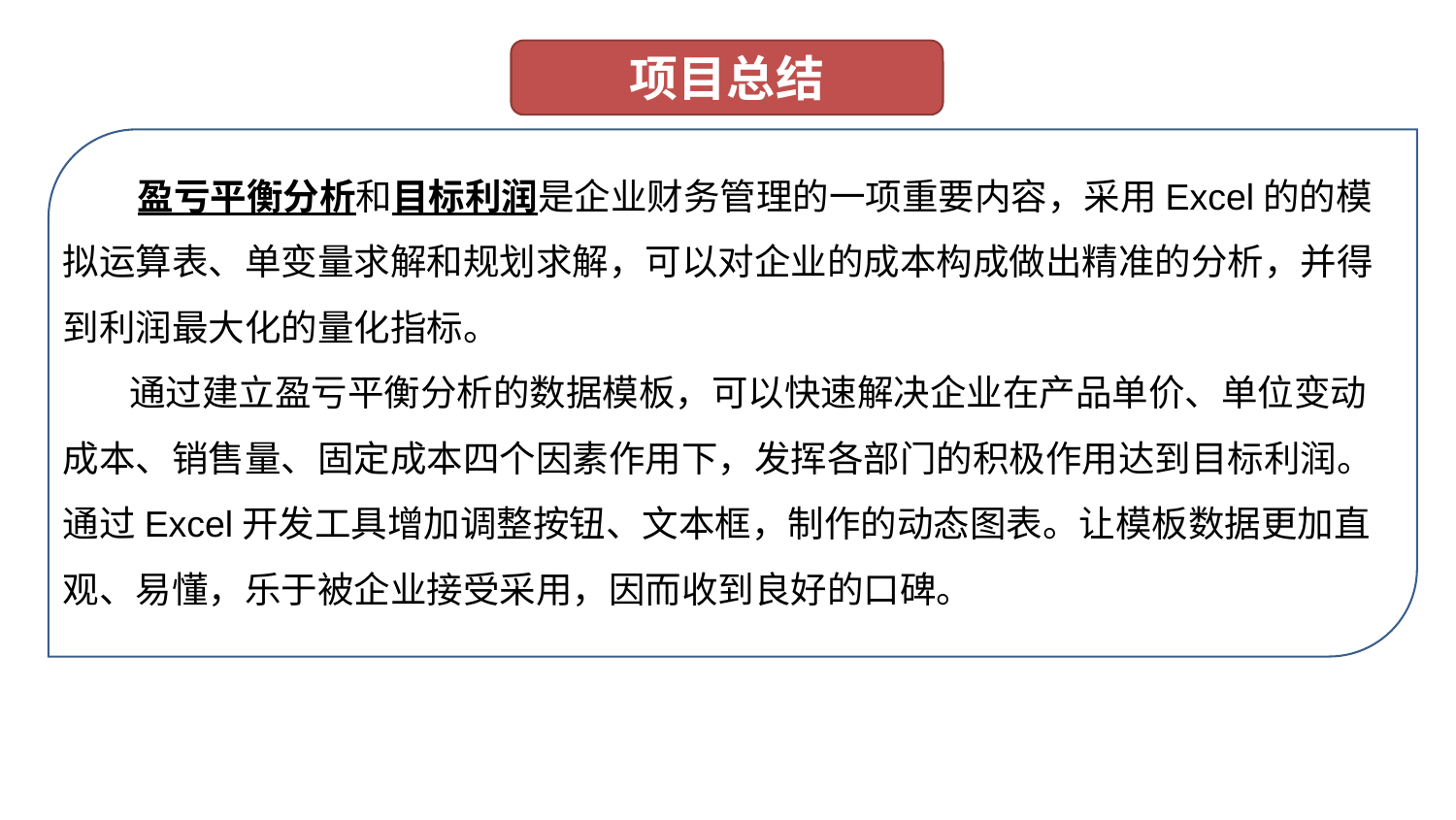

项目总结

        盈亏平衡分析和目标利润是企业财务管理的一项重要内容，采用Excel的的模拟运算表、单变量求解和规划求解，可以对企业的成本构成做出精准的分析，并得到利润最大化的量化指标。
       通过建立盈亏平衡分析的数据模板，可以快速解决企业在产品单价、单位变动成本、销售量、固定成本四个因素作用下，发挥各部门的积极作用达到目标利润。通过Excel开发工具增加调整按钮、文本框，制作的动态图表。让模板数据更加直观、易懂，乐于被企业接受采用，因而收到良好的口碑。